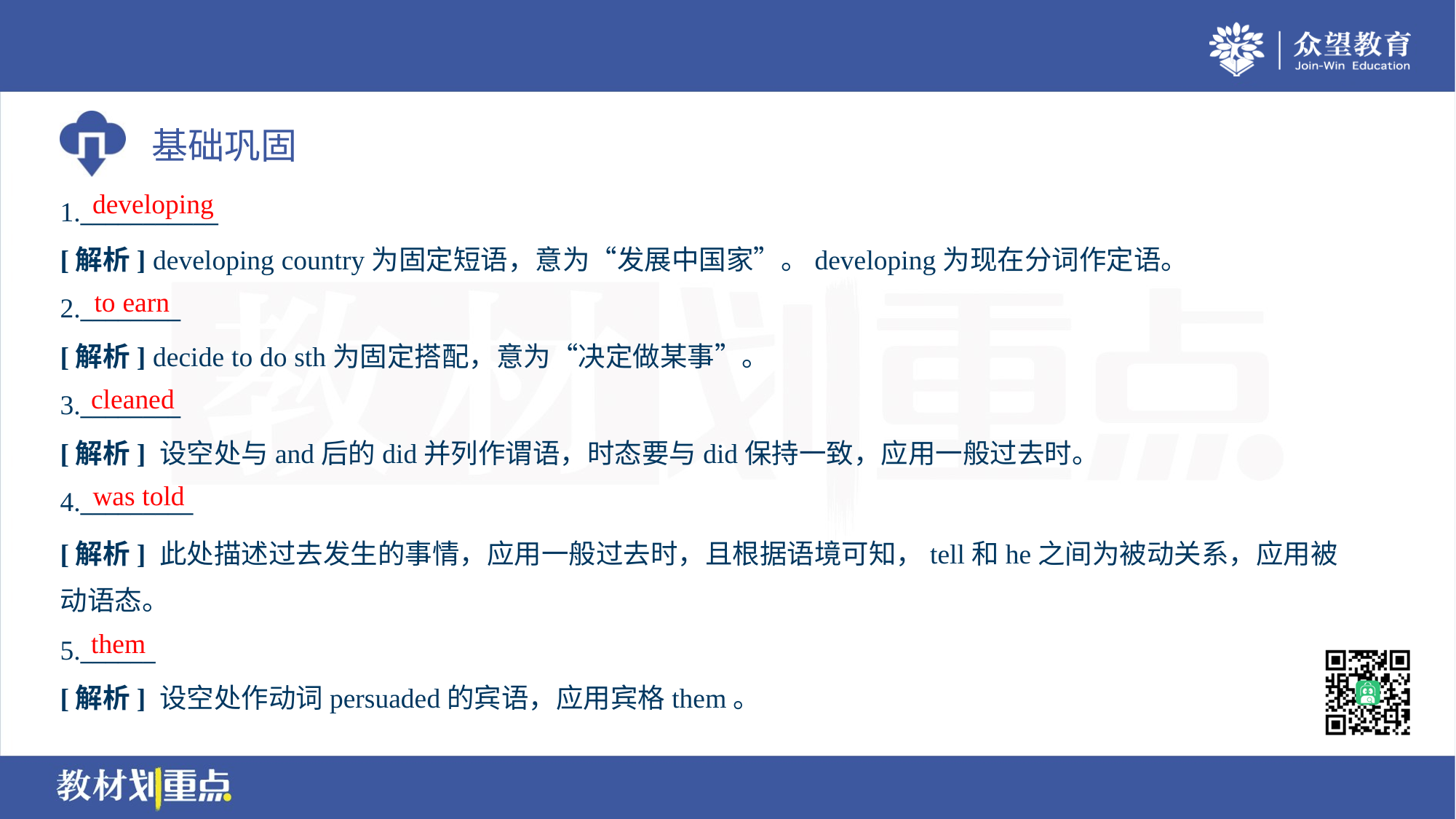

developing
1.___________
[解析] developing country为固定短语，意为“发展中国家”。developing为现在分词作定语。
to earn
2.________
[解析] decide to do sth为固定搭配，意为“决定做某事”。
cleaned
3.________
[解析] 设空处与and后的did并列作谓语，时态要与did保持一致，应用一般过去时。
was told
4._________
[解析] 此处描述过去发生的事情，应用一般过去时，且根据语境可知，tell和he之间为被动关系，应用被
动语态。
them
5.______
[解析] 设空处作动词persuaded的宾语，应用宾格them。